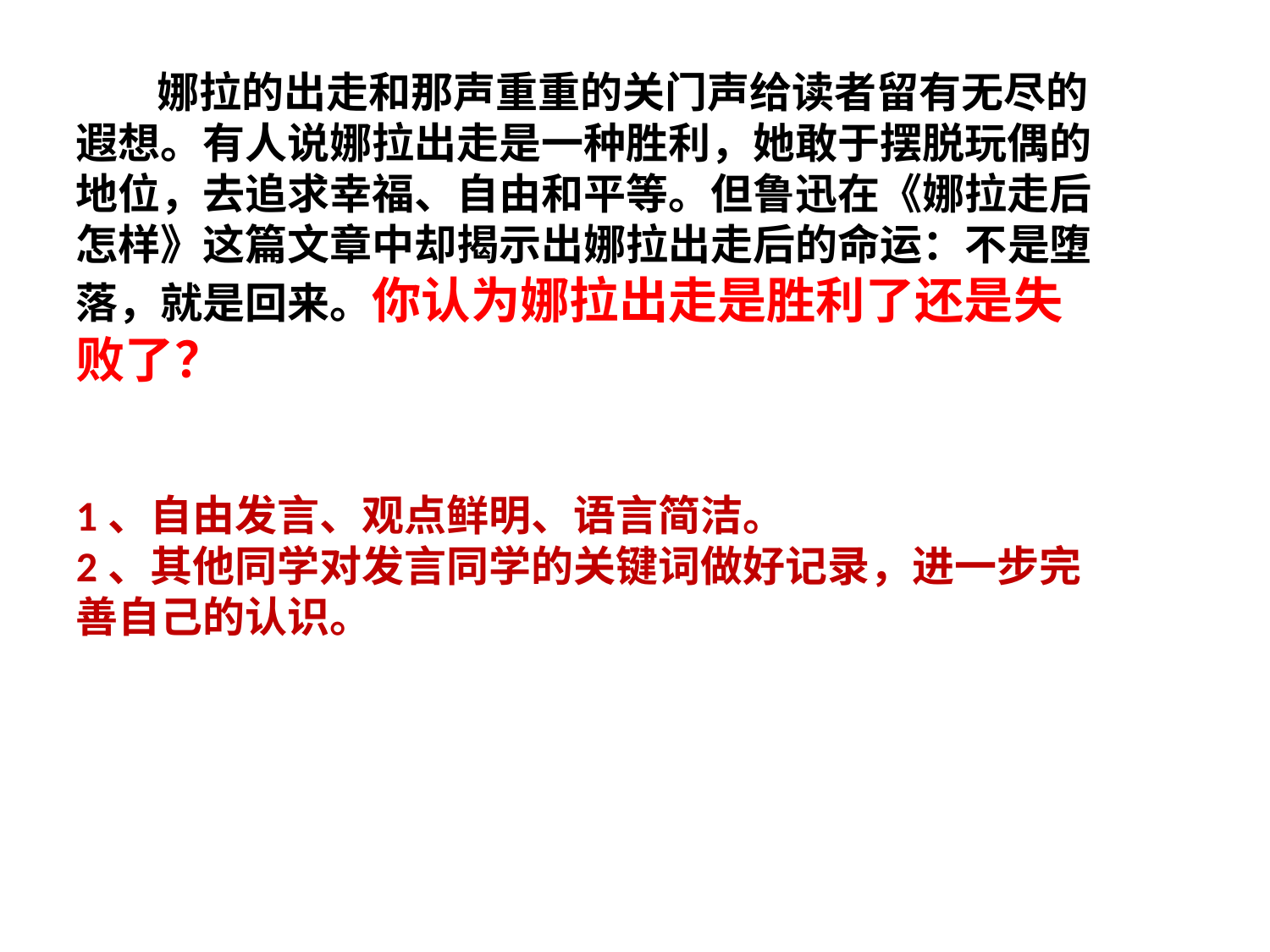

娜拉的出走和那声重重的关门声给读者留有无尽的遐想。有人说娜拉出走是一种胜利，她敢于摆脱玩偶的地位，去追求幸福、自由和平等。但鲁迅在《娜拉走后怎样》这篇文章中却揭示出娜拉出走后的命运：不是堕落，就是回来。你认为娜拉出走是胜利了还是失败了？

1、自由发言、观点鲜明、语言简洁。
2、其他同学对发言同学的关键词做好记录，进一步完善自己的认识。